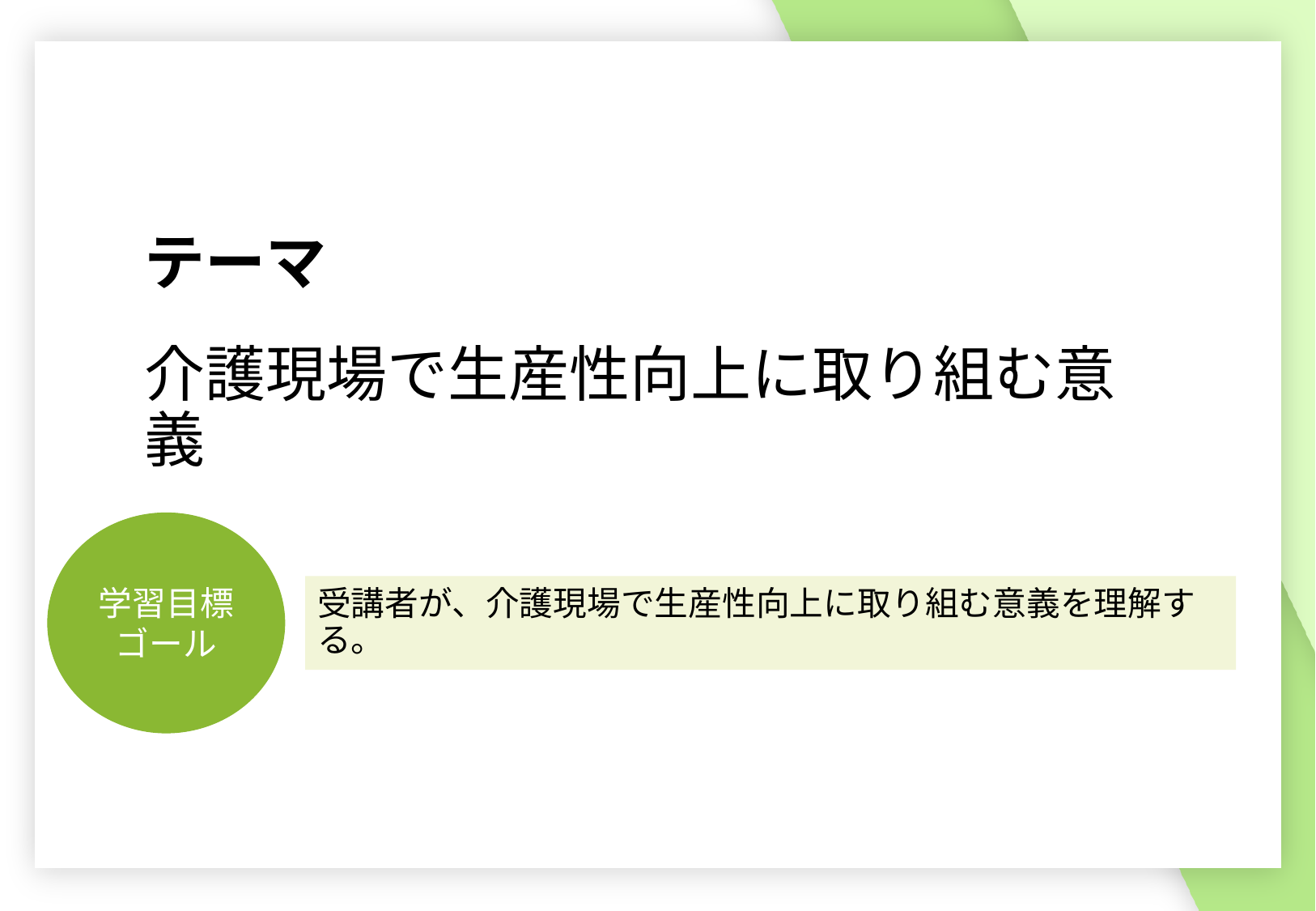

介護現場で生産性向上に取り組む意義
受講者が、介護現場で生産性向上に取り組む意義を理解する。